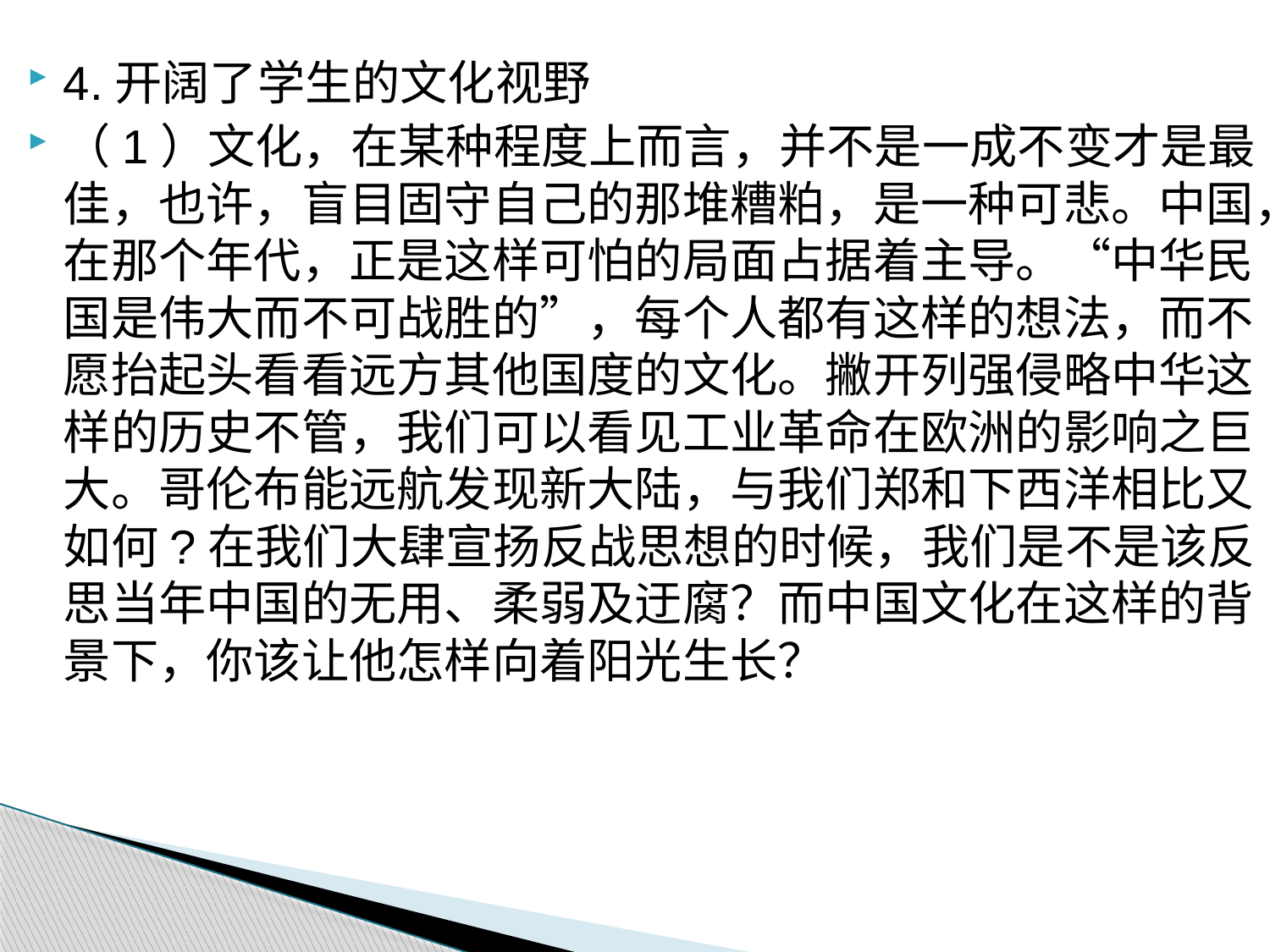

4.开阔了学生的文化视野
（1）文化，在某种程度上而言，并不是一成不变才是最佳，也许，盲目固守自己的那堆糟粕，是一种可悲。中国，在那个年代，正是这样可怕的局面占据着主导。“中华民国是伟大而不可战胜的”，每个人都有这样的想法，而不愿抬起头看看远方其他国度的文化。撇开列强侵略中华这样的历史不管，我们可以看见工业革命在欧洲的影响之巨大。哥伦布能远航发现新大陆，与我们郑和下西洋相比又如何?在我们大肆宣扬反战思想的时候，我们是不是该反思当年中国的无用、柔弱及迂腐？而中国文化在这样的背景下，你该让他怎样向着阳光生长？